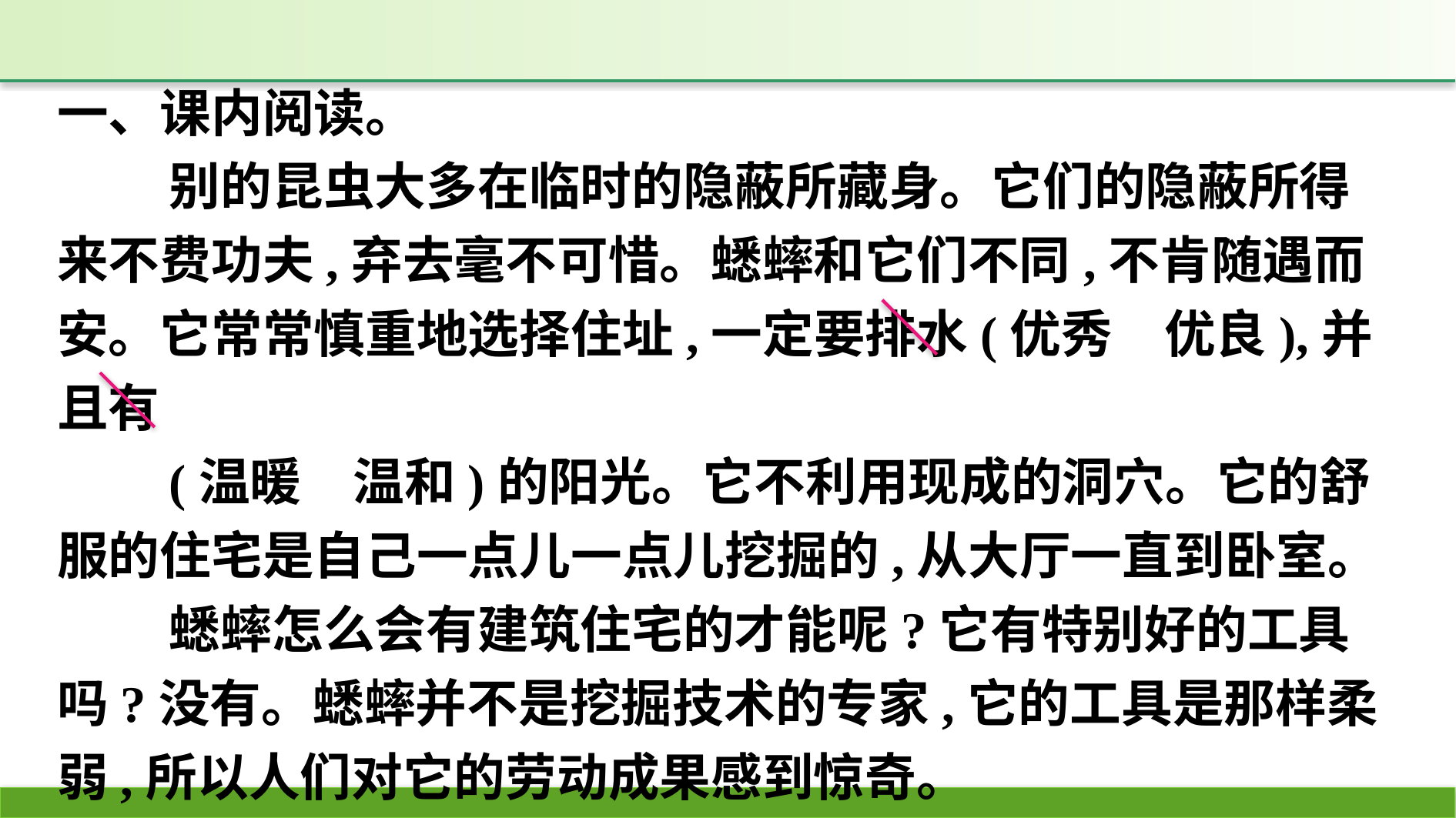

一、课内阅读。
别的昆虫大多在临时的隐蔽所藏身。它们的隐蔽所得来不费功夫,弃去毫不可惜。蟋蟀和它们不同,不肯随遇而安。它常常慎重地选择住址,一定要排水(优秀　优良),并且有
(温暖　温和)的阳光。它不利用现成的洞穴。它的舒服的住宅是自己一点儿一点儿挖掘的,从大厅一直到卧室。
蟋蟀怎么会有建筑住宅的才能呢?它有特别好的工具吗?没有。蟋蟀并不是挖掘技术的专家,它的工具是那样柔弱,所以人们对它的劳动成果感到惊奇。
1.用“\”画去括号中使用不恰当的词语。